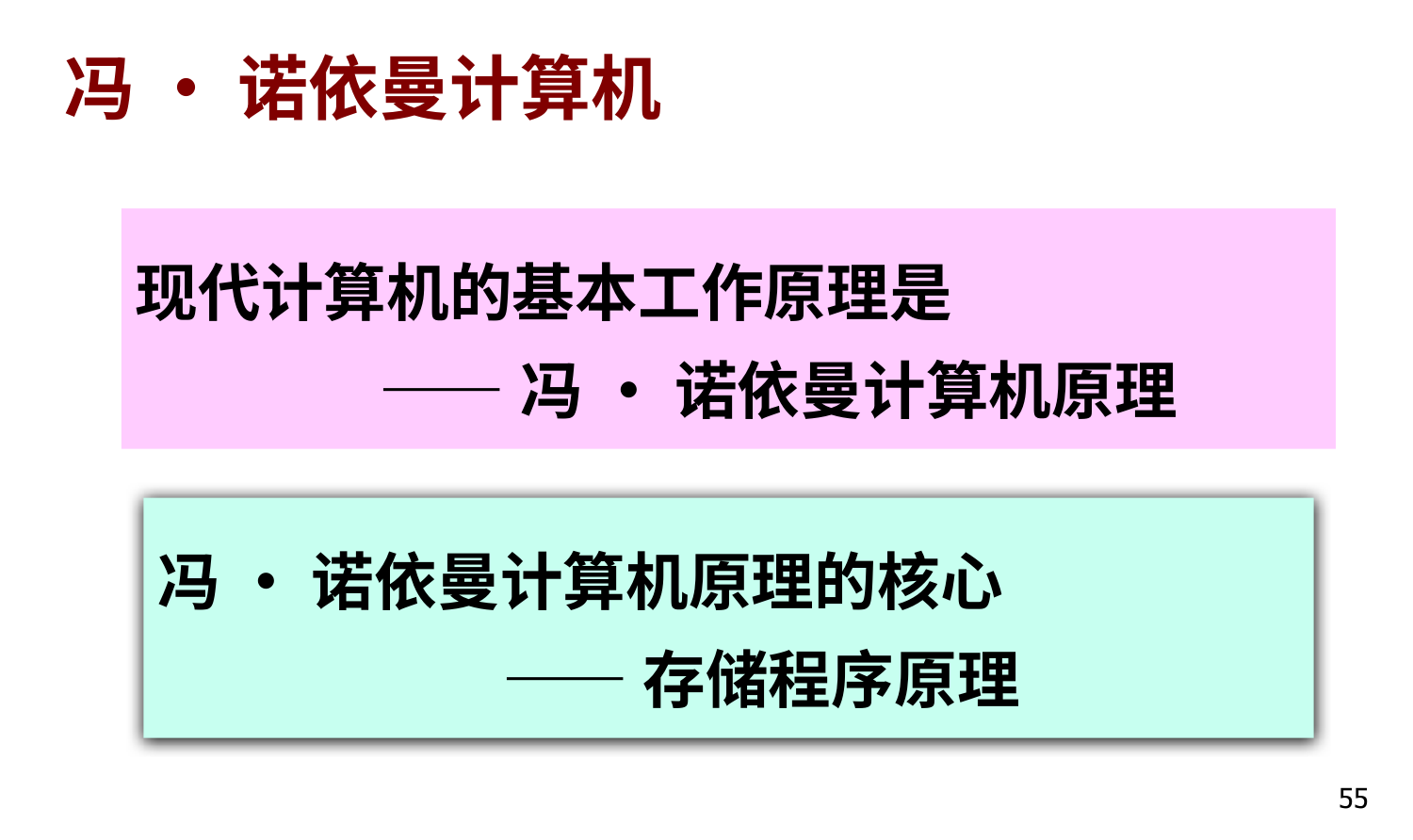

# 冯 • 诺依曼计算机
现代计算机的基本工作原理是
                 ——冯 • 诺依曼计算机原理
冯 • 诺依曼计算机原理的核心
                        ——存储程序原理
55